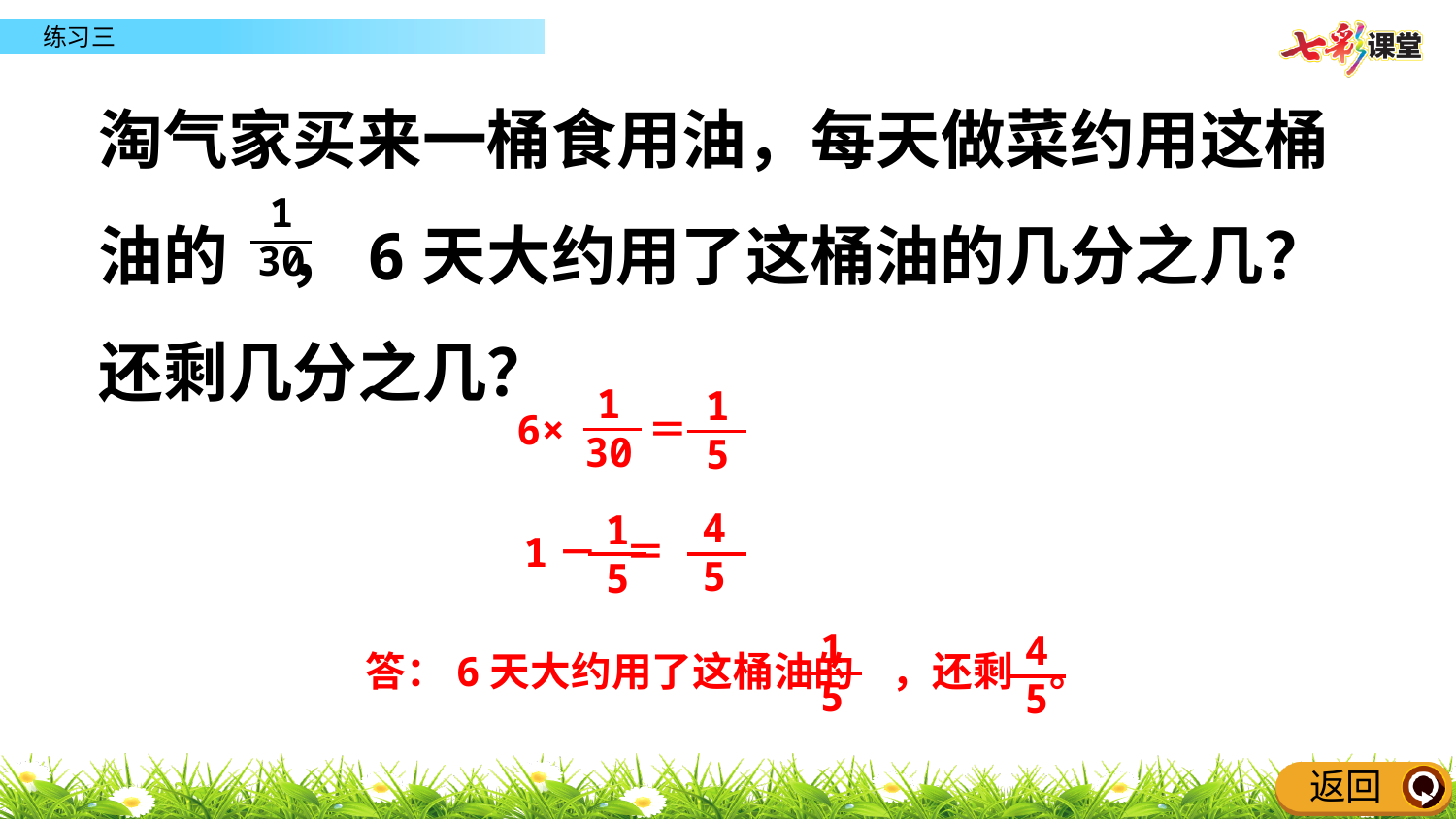

淘气家买来一桶食用油，每天做菜约用这桶油的    ，6天大约用了这桶油的几分之几？还剩几分之几？

1
30
1
30
1
5
6×   ＝
4
5
1
5
1－   ＝
1
5
4
5
答：6天大约用了这桶油的    ，还剩    。